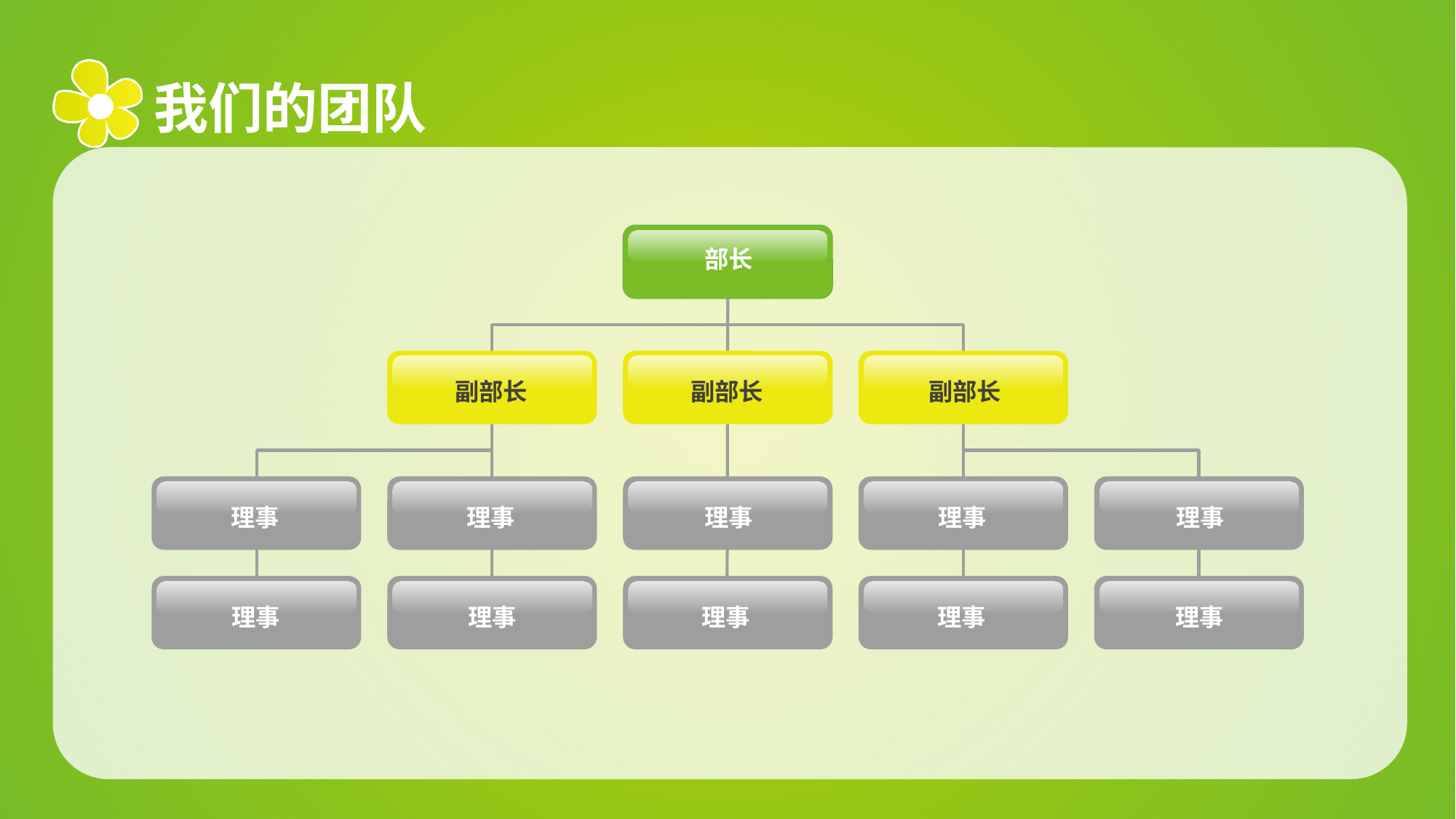

我们的团队

部长

副部长
副部长
副部长

理事
理事
理事
理事
理事

理事
理事
理事
理事
理事